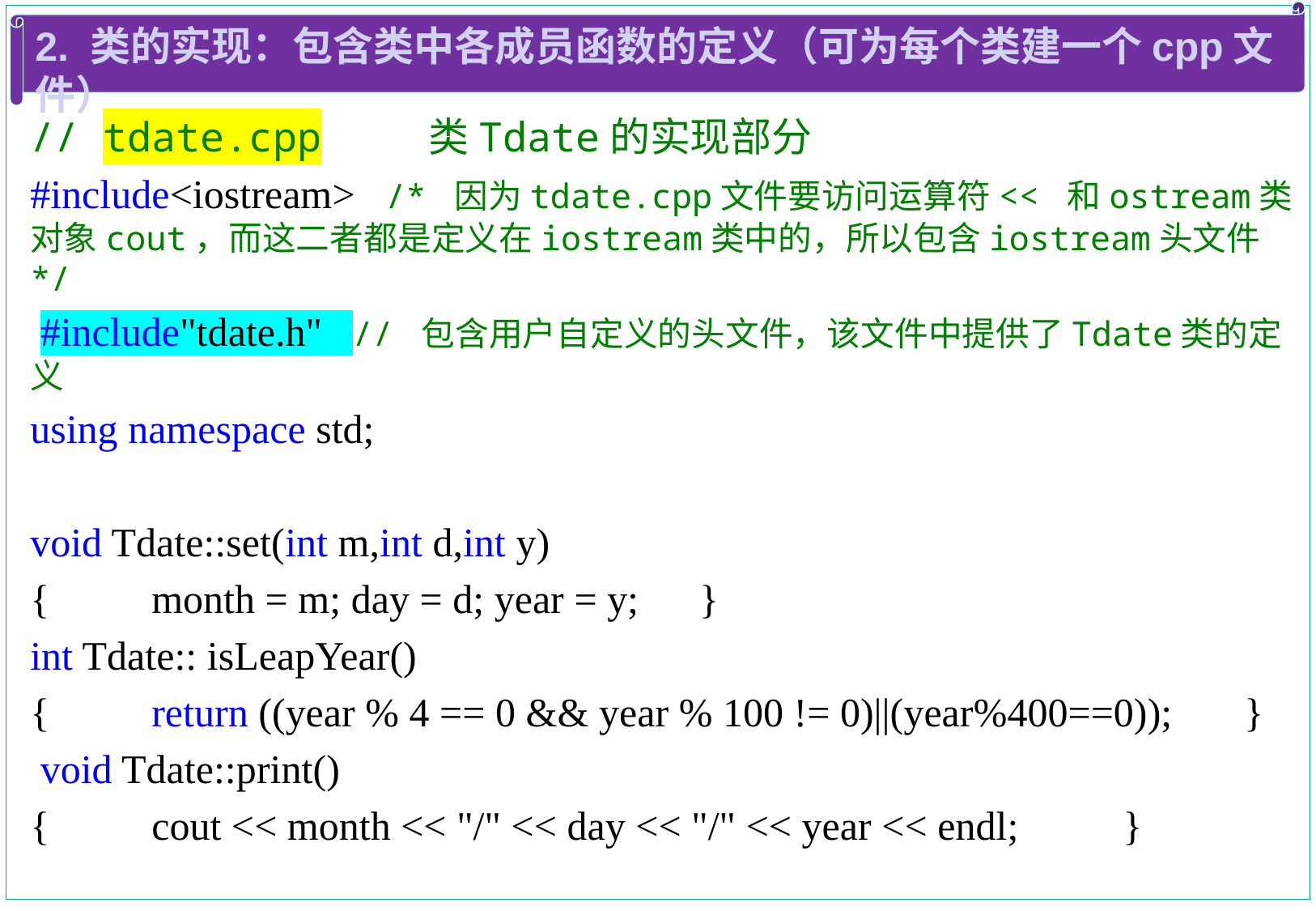

2. 类的实现：包含类中各成员函数的定义（可为每个类建一个cpp文件）

// tdate.cpp    类Tdate的实现部分
#include<iostream>   /* 因为tdate.cpp文件要访问运算符<< 和ostream类对象cout，而这二者都是定义在iostream类中的，所以包含iostream头文件*/
 #include"tdate.h"   // 包含用户自定义的头文件，该文件中提供了Tdate类的定义
using namespace std;

void Tdate::set(int m,int d,int y)
{	month = m; day = d; year = y;      }
int Tdate:: isLeapYear()
{	return ((year % 4 == 0 && year % 100 != 0)||(year%400==0));	}
 void Tdate::print()
{	cout << month << "/" << day << "/" << year << endl;	}